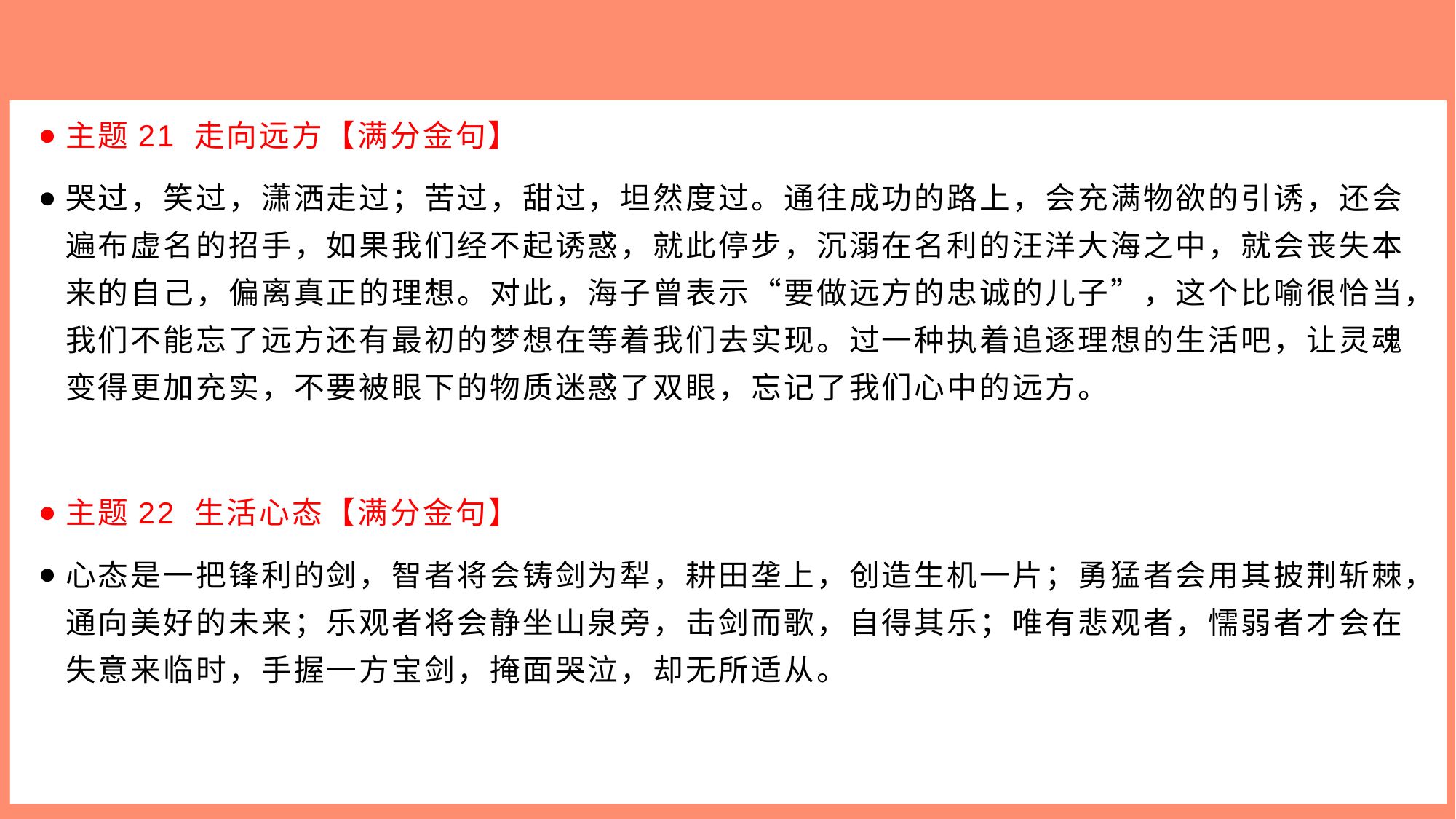

主题21 走向远方【满分金句】
哭过，笑过，潇洒走过；苦过，甜过，坦然度过。通往成功的路上，会充满物欲的引诱，还会遍布虚名的招手，如果我们经不起诱惑，就此停步，沉溺在名利的汪洋大海之中，就会丧失本来的自己，偏离真正的理想。对此，海子曾表示“要做远方的忠诚的儿子”，这个比喻很恰当，我们不能忘了远方还有最初的梦想在等着我们去实现。过一种执着追逐理想的生活吧，让灵魂变得更加充实，不要被眼下的物质迷惑了双眼，忘记了我们心中的远方。

主题22 生活心态【满分金句】
心态是一把锋利的剑，智者将会铸剑为犁，耕田垄上，创造生机一片；勇猛者会用其披荆斩棘，通向美好的未来；乐观者将会静坐山泉旁，击剑而歌，自得其乐；唯有悲观者，懦弱者才会在失意来临时，手握一方宝剑，掩面哭泣，却无所适从。